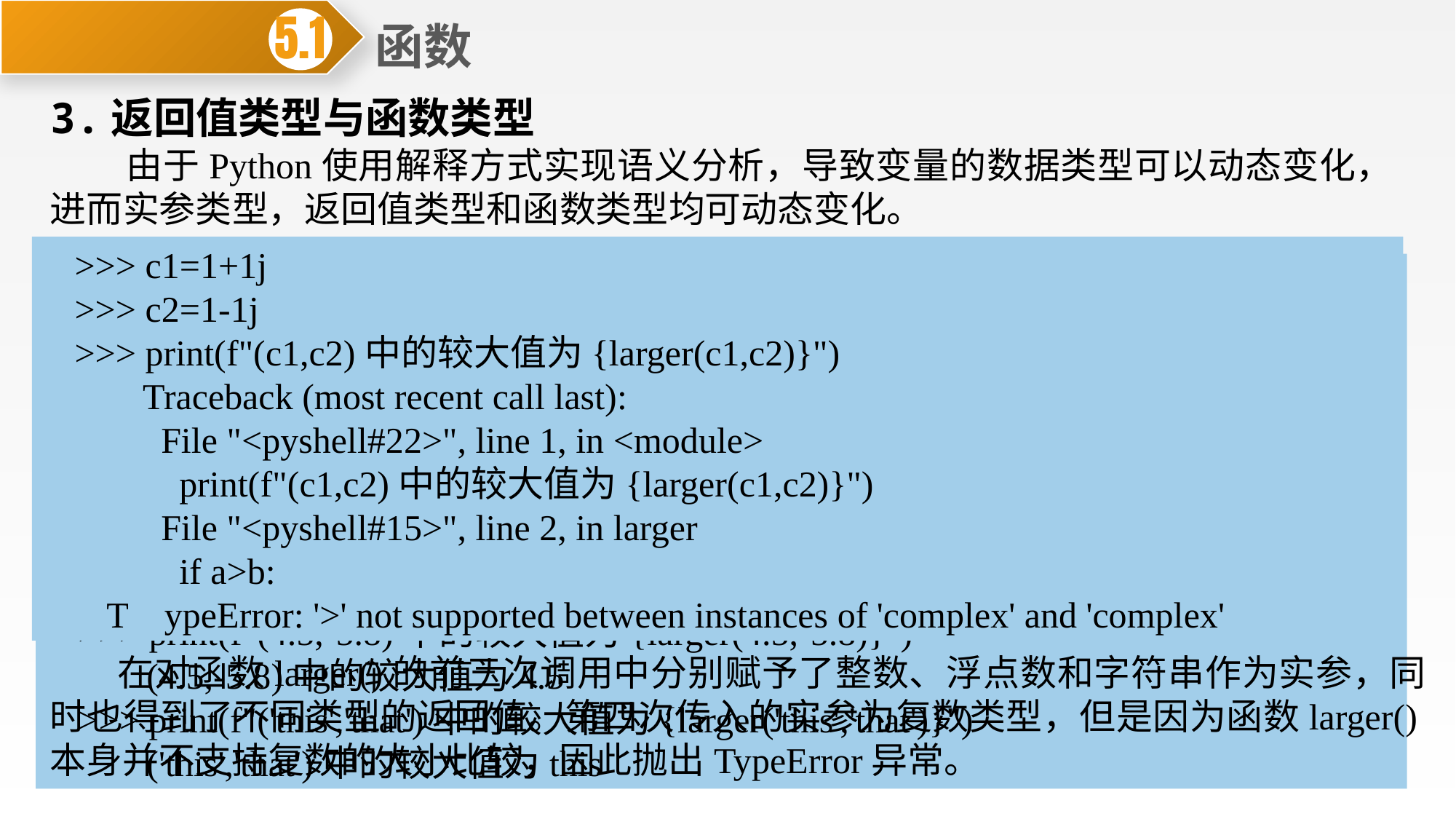

函数

5.1
3.返回值类型与函数类型
    由于Python使用解释方式实现语义分析，导致变量的数据类型可以动态变化，进而实参类型，返回值类型和函数类型均可动态变化。
>>> c1=1+1j
>>> c2=1-1j
>>> print(f"(c1,c2)中的较大值为{larger(c1,c2)}")
    Traceback (most recent call last):
      File "<pyshell#22>", line 1, in <module>
        print(f"(c1,c2)中的较大值为{larger(c1,c2)}")
      File "<pyshell#15>", line 2, in larger
        if a>b:
T    ypeError: '>' not supported between instances of 'complex' and 'complex'
>>> def larger(a,b):
            if a>b:
                return a
            else:
                return b

>>> print(f"(45,58)中的较大值为{larger(45,58)}")
    (45,58)中的较大值为58
>>> print(f"(4.5,-5.8)中的较大值为{larger(4.5,-5.8)}")
    (4.5,-5.8)中的较大值为4.5
>>> print(f"('this','that')中的较大值为{larger('this','that')}")
    ('this','that')中的较大值为this

   在对函数larger()的前三次调用中分别赋予了整数、浮点数和字符串作为实参，同时也得到了不同类型的返回值。第四次传入的实参为复数类型，但是因为函数larger()本身并不支持复数的大小比较，因此抛出TypeError异常。